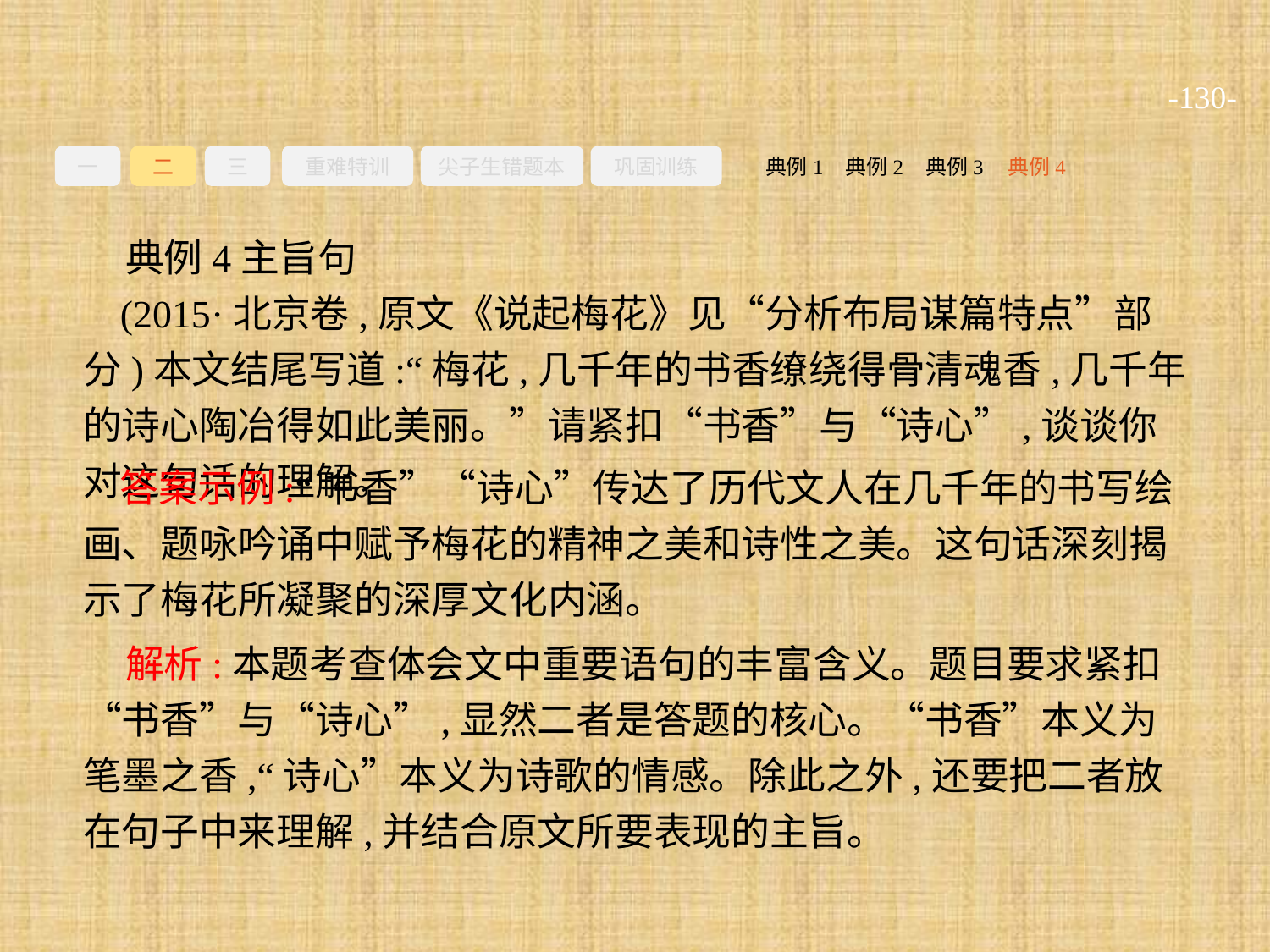

-130-
一
二
三
重难特训
尖子生错题本
巩固训练
典例3
典例2
典例4
典例1
典例4主旨句
(2015·北京卷,原文《说起梅花》见“分析布局谋篇特点”部分)本文结尾写道:“梅花,几千年的书香缭绕得骨清魂香,几千年的诗心陶冶得如此美丽。”请紧扣“书香”与“诗心”,谈谈你对这句话的理解。
答案示例:“书香”“诗心”传达了历代文人在几千年的书写绘画、题咏吟诵中赋予梅花的精神之美和诗性之美。这句话深刻揭示了梅花所凝聚的深厚文化内涵。
解析:本题考查体会文中重要语句的丰富含义。题目要求紧扣“书香”与“诗心”,显然二者是答题的核心。“书香”本义为笔墨之香,“诗心”本义为诗歌的情感。除此之外,还要把二者放在句子中来理解,并结合原文所要表现的主旨。